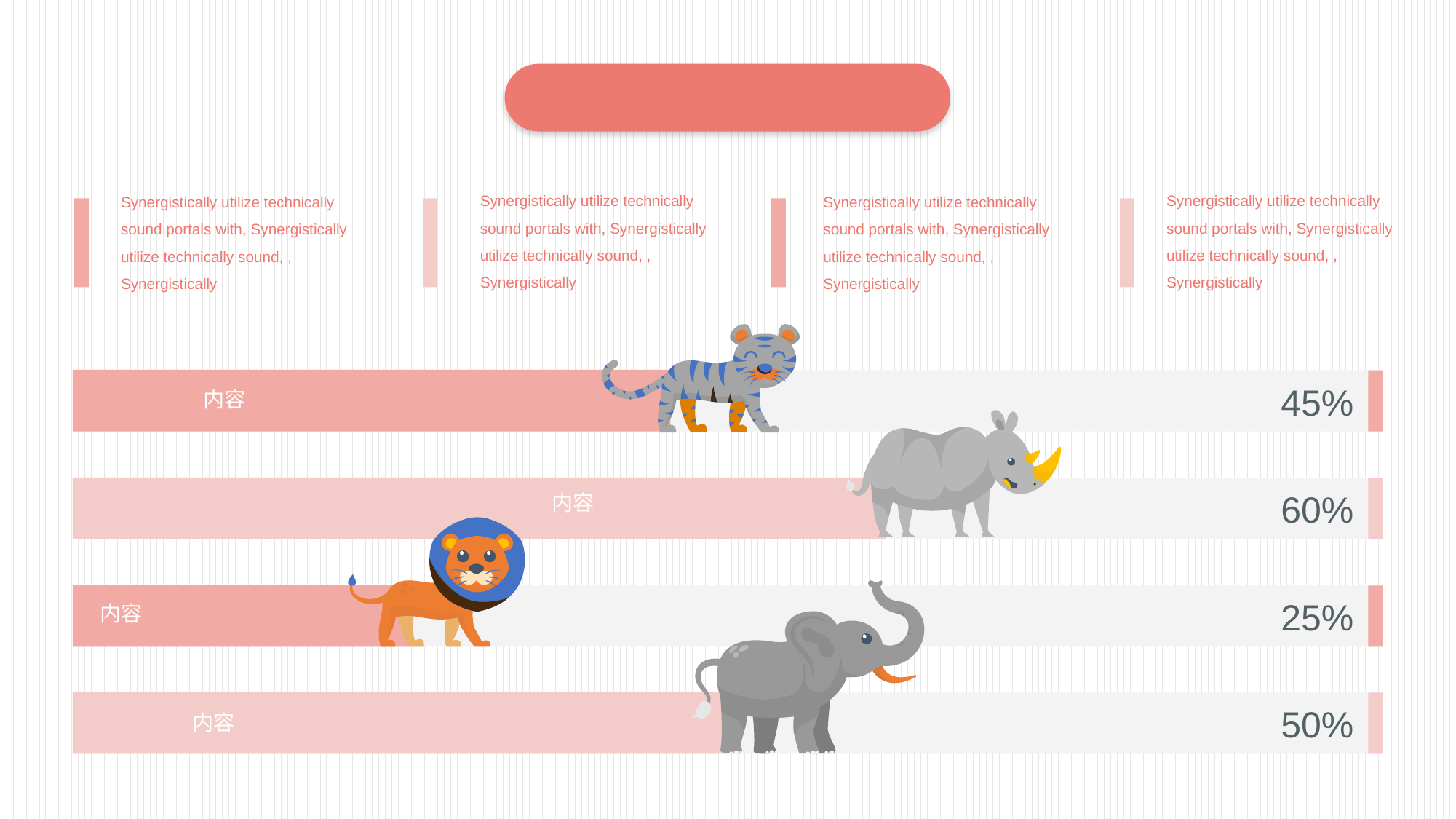

Synergistically utilize technically sound portals with, Synergistically utilize technically sound, , Synergistically
Synergistically utilize technically sound portals with, Synergistically utilize technically sound, , Synergistically
Synergistically utilize technically sound portals with, Synergistically utilize technically sound, , Synergistically
Synergistically utilize technically sound portals with, Synergistically utilize technically sound, , Synergistically

45%

内容

60%

内容

25%

内容

50%

内容